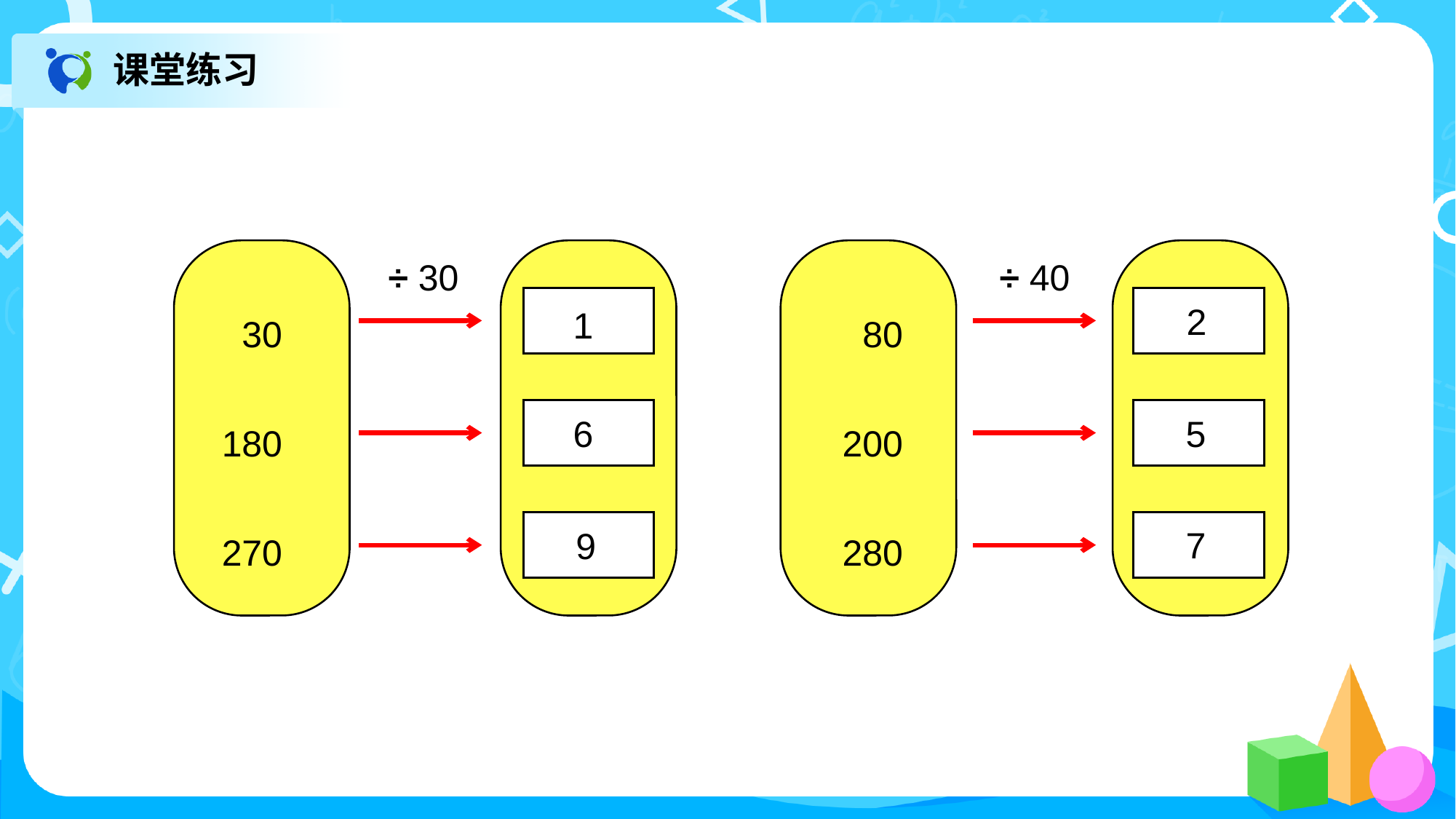

课堂练习

30
180
270

÷ 30

80
200
280

÷ 40
2
1
6
5
7
9